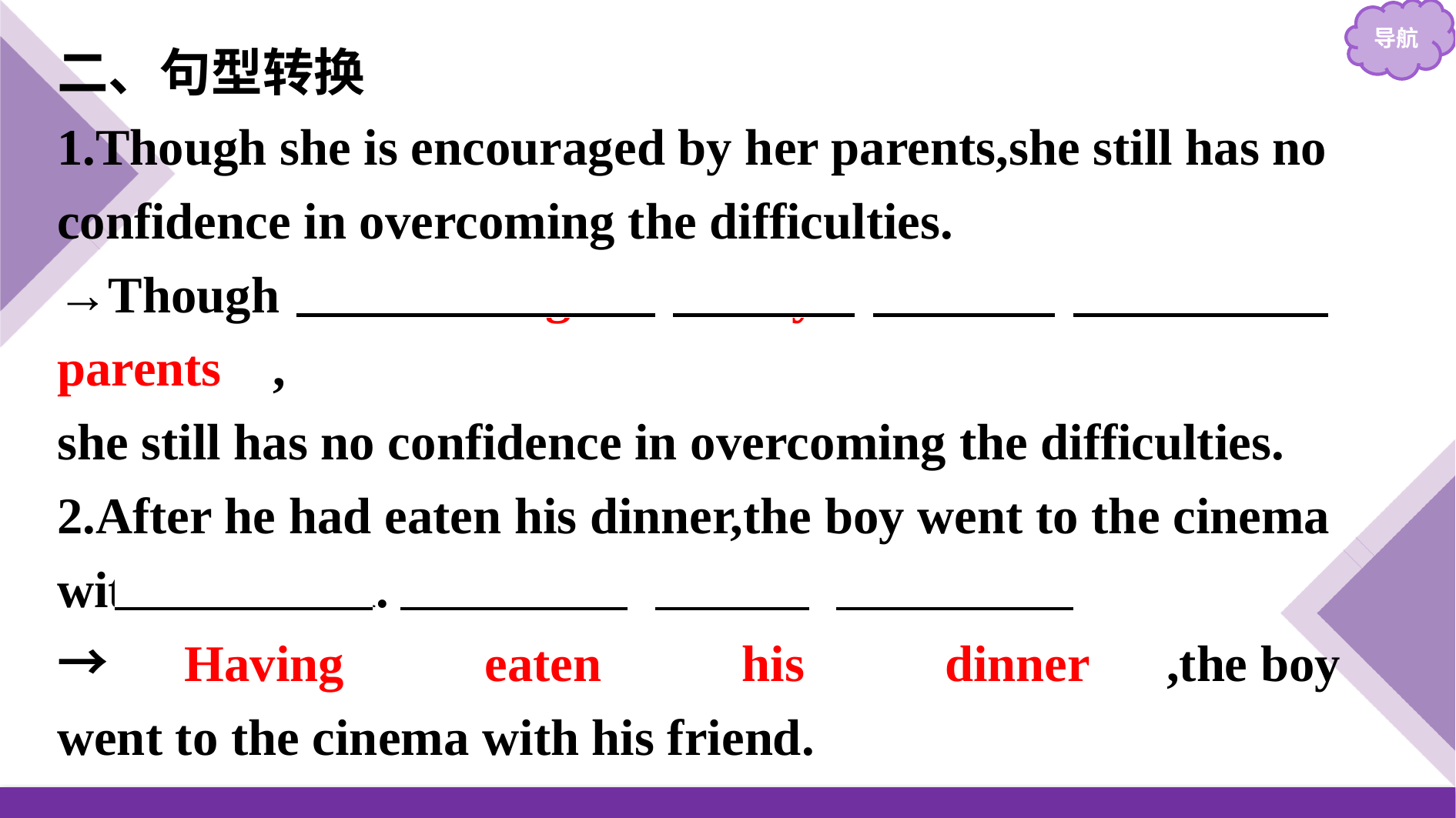

二、句型转换
1.Though she is encouraged by her parents,she still has no confidence in overcoming the difficulties.
→Though 　encouraged　 　by　 　her　 　parents    ,
she still has no confidence in overcoming the difficulties.
2.After he had eaten his dinner,the boy went to the cinema with his friend.
→　Having　 　eaten　 　his　 　dinner　,the boy went to the cinema with his friend.